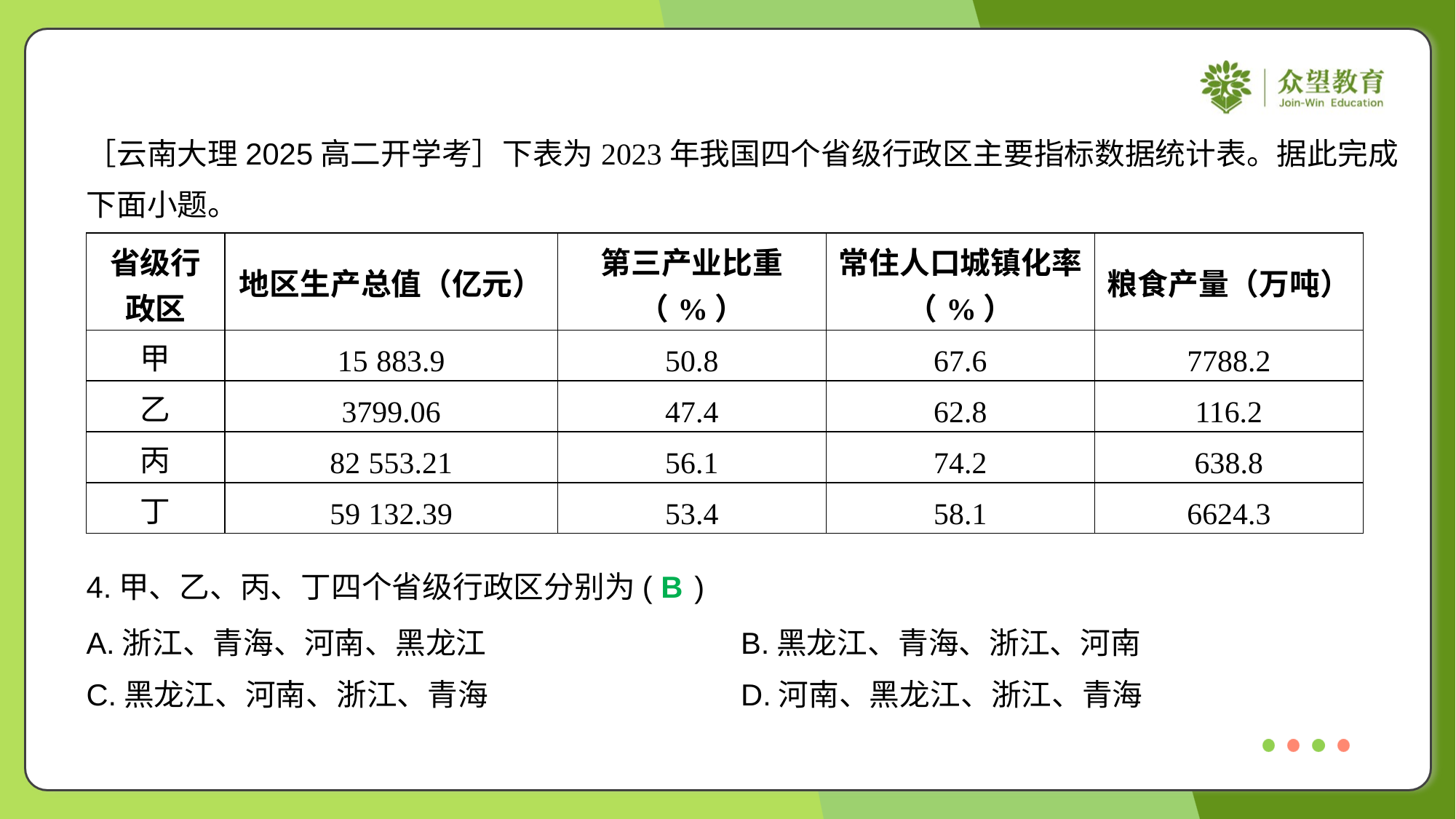

［云南大理2025高二开学考］下表为2023年我国四个省级行政区主要指标数据统计表。据此完成
下面小题。
| 省级行 政区 | 地区生产总值（亿元） | 第三产业比重 （%） | 常住人口城镇化率 （%） | 粮食产量（万吨） |
| --- | --- | --- | --- | --- |
| 甲 | 15 883.9 | 50.8 | 67.6 | 7788.2 |
| 乙 | 3799.06 | 47.4 | 62.8 | 116.2 |
| 丙 | 82 553.21 | 56.1 | 74.2 | 638.8 |
| 丁 | 59 132.39 | 53.4 | 58.1 | 6624.3 |
4.甲、乙、丙、丁四个省级行政区分别为(     )
B
A.浙江、青海、河南、黑龙江	B.黑龙江、青海、浙江、河南
C.黑龙江、河南、浙江、青海	D.河南、黑龙江、浙江、青海